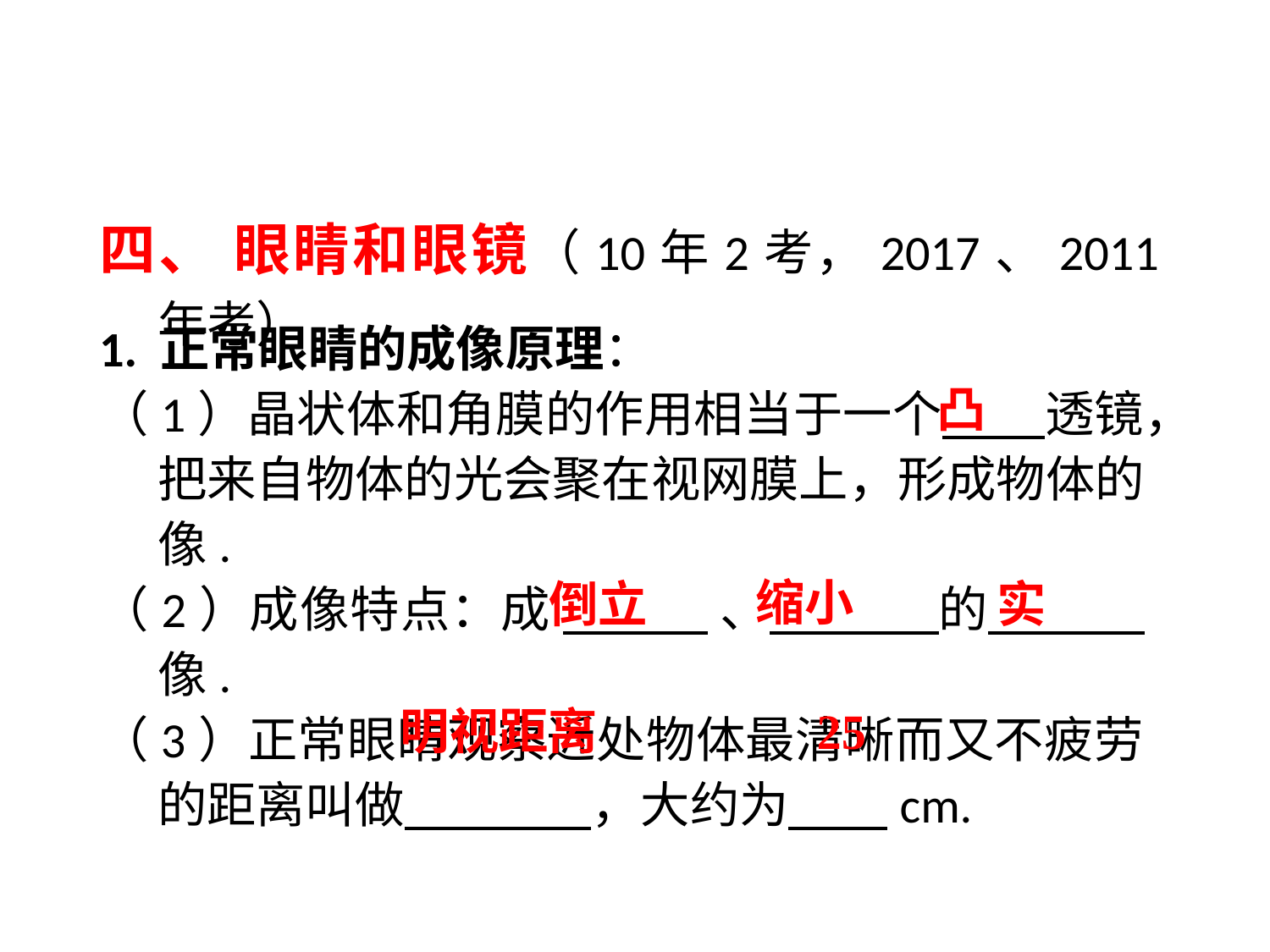

四、 眼睛和眼镜（10年2考，2017、2011年考）
1. 正常眼睛的成像原理：
（1）晶状体和角膜的作用相当于一个         透镜，把来自物体的光会聚在视网膜上，形成物体的像.
（2）成像特点：成              、              的              像.
（3）正常眼睛观察近处物体最清晰而又不疲劳的距离叫做                 ，大约为         cm.
凸
缩小
倒立
 实
明视距离
25